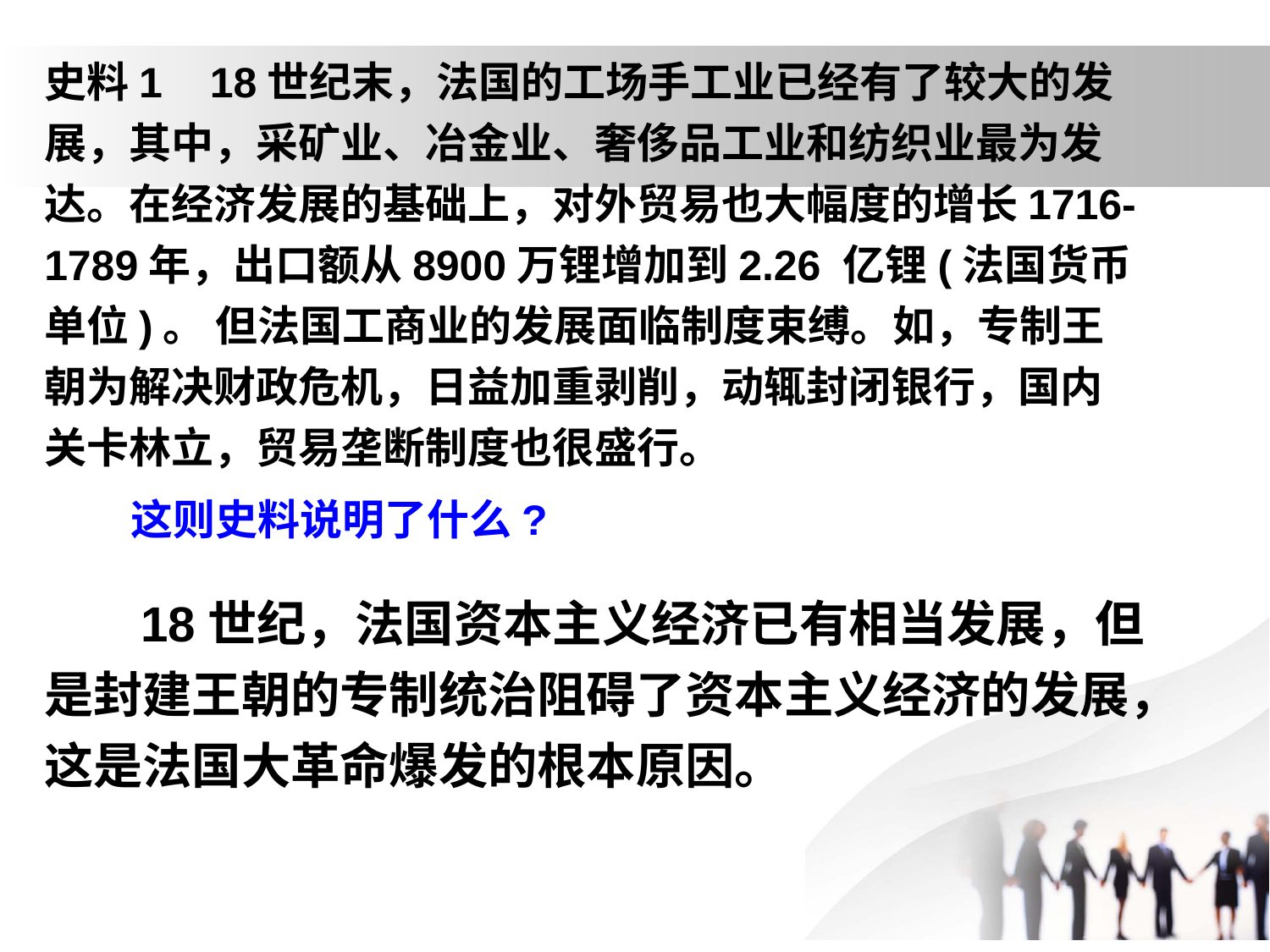

史料1    18世纪末，法国的工场手工业已经有了较大的发展，其中，采矿业、冶金业、奢侈品工业和纺织业最为发达。在经济发展的基础上，对外贸易也大幅度的增长1716-1789年，出口额从8900万锂增加到2.26 亿锂(法国货币单位)。 但法国工商业的发展面临制度束缚。如，专制王朝为解决财政危机，日益加重剥削，动辄封闭银行，国内关卡林立，贸易垄断制度也很盛行。
        这则史料说明了什么?
       18世纪，法国资本主义经济已有相当发展，但是封建王朝的专制统治阻碍了资本主义经济的发展，这是法国大革命爆发的根本原因。